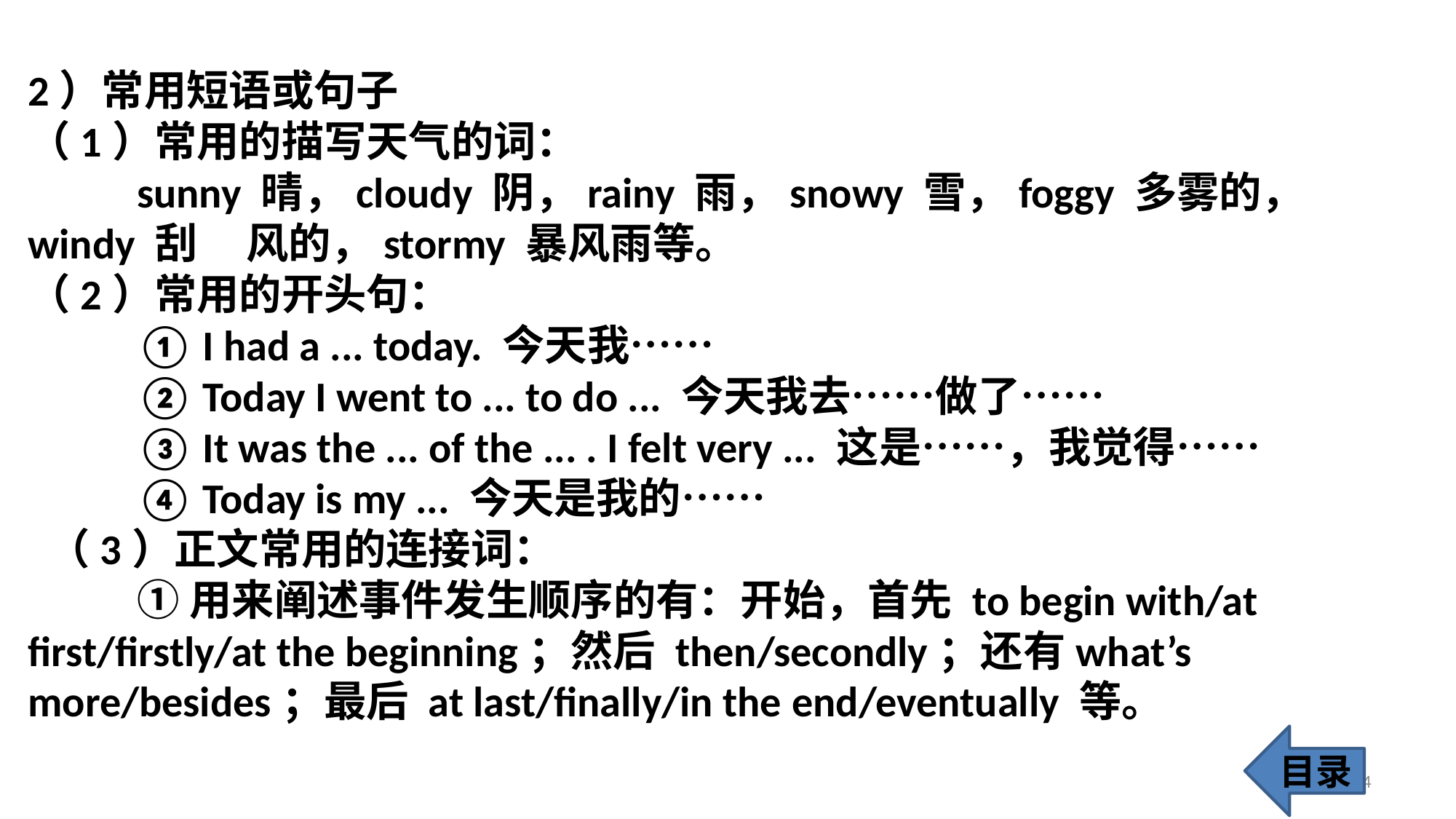

2）常用短语或句子
（1）常用的描写天气的词：
     	sunny 晴，cloudy 阴，rainy 雨，snowy 雪，foggy 多雾的，	windy 刮	风的，stormy 暴风雨等。
（2）常用的开头句：
     	① I had a ... today. 今天我……
     	② Today I went to ... to do ... 今天我去……做了……
     	③ It was the ... of the ... . I felt very ... 这是……，我觉得……
     	④ Today is my ... 今天是我的……
 （3）正文常用的连接词：
    	①用来阐述事件发生顺序的有：开始，首先 to begin with/at 	first/firstly/at the beginning；然后 then/secondly；还有what’s 	more/besides；最后 at last/finally/in the 	end/eventually 等。

目录
74